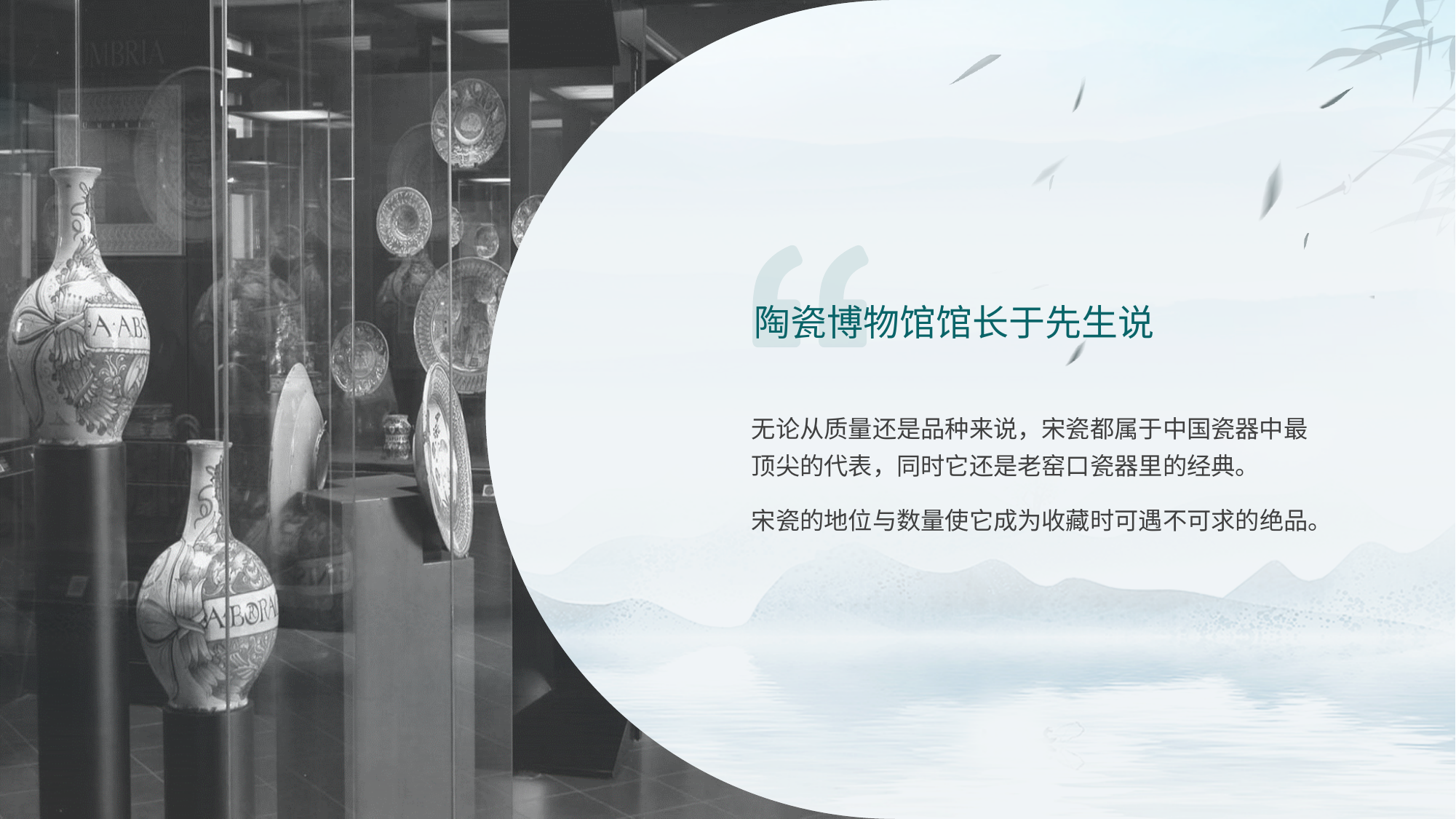

陶瓷博物馆馆长于先生说
无论从质量还是品种来说，宋瓷都属于中国瓷器中最顶尖的代表，同时它还是老窑口瓷器里的经典。
宋瓷的地位与数量使它成为收藏时可遇不可求的绝品。